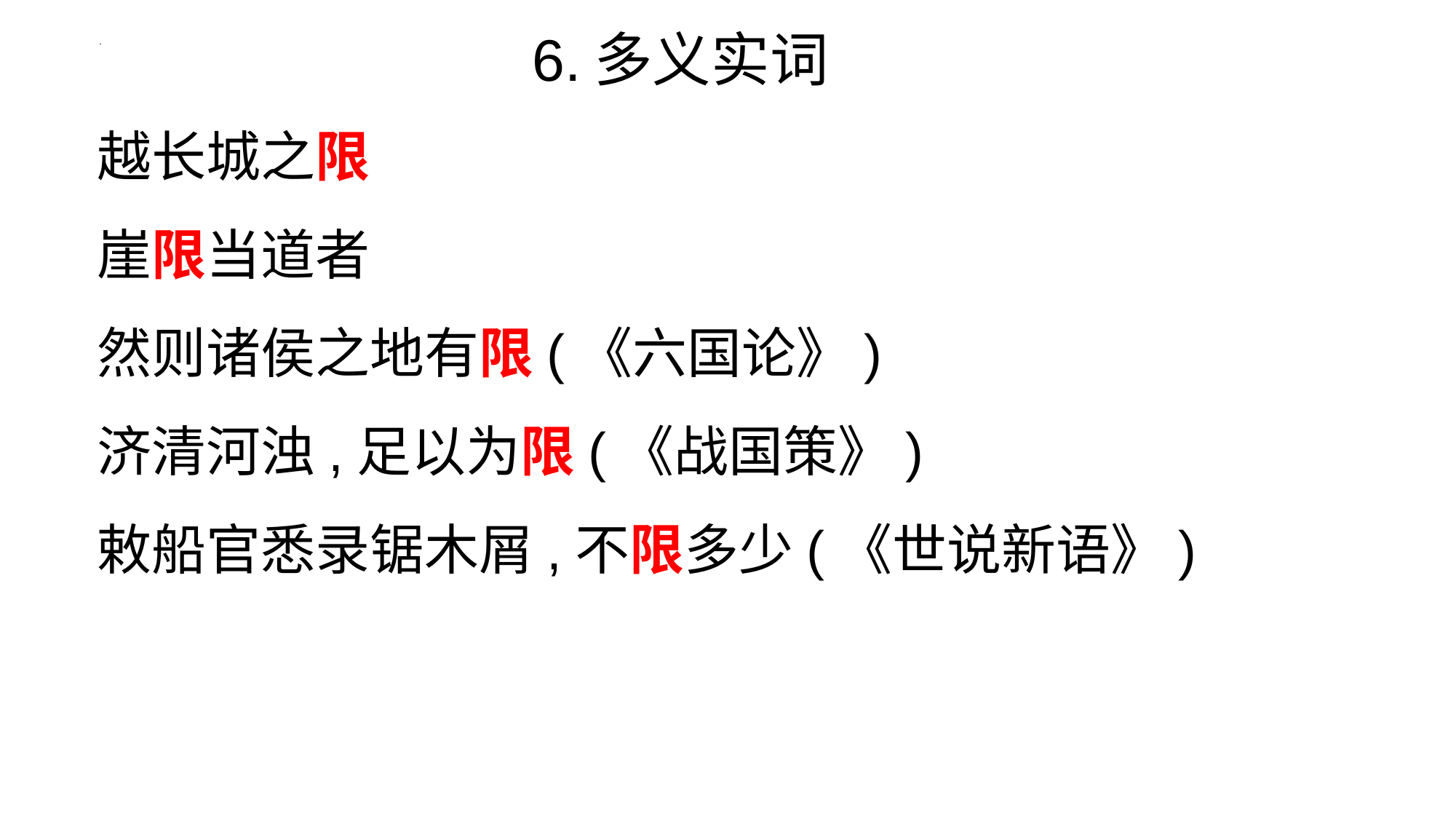

6.多义实词
越长城之限
崖限当道者
然则诸侯之地有限(《六国论》)
济清河浊,足以为限(《战国策》)
敕船官悉录锯木屑,不限多少(《世说新语》)